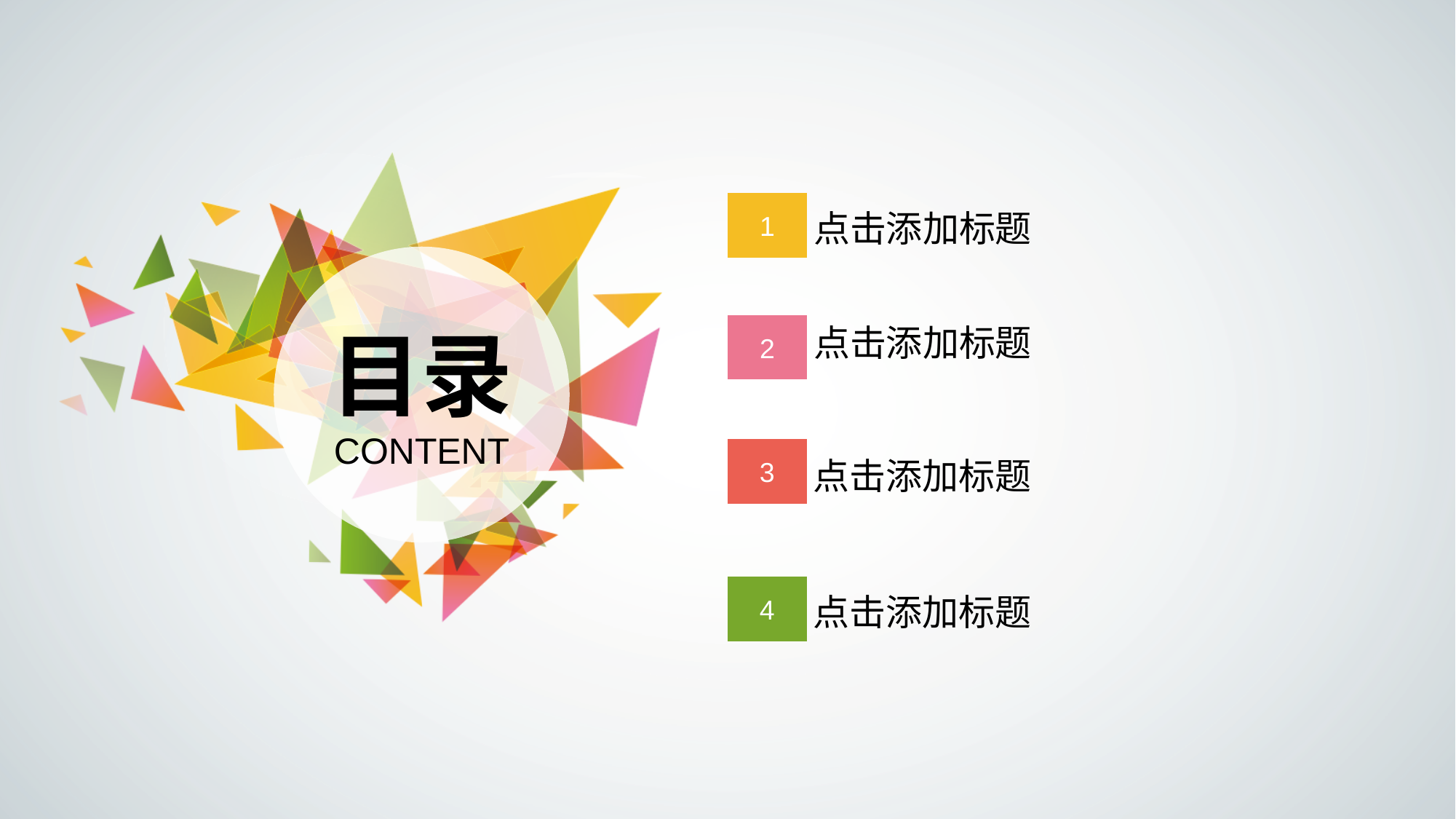

点击添加标题
1
目录
CONTENT
点击添加标题
2
点击添加标题
3
点击添加标题
4